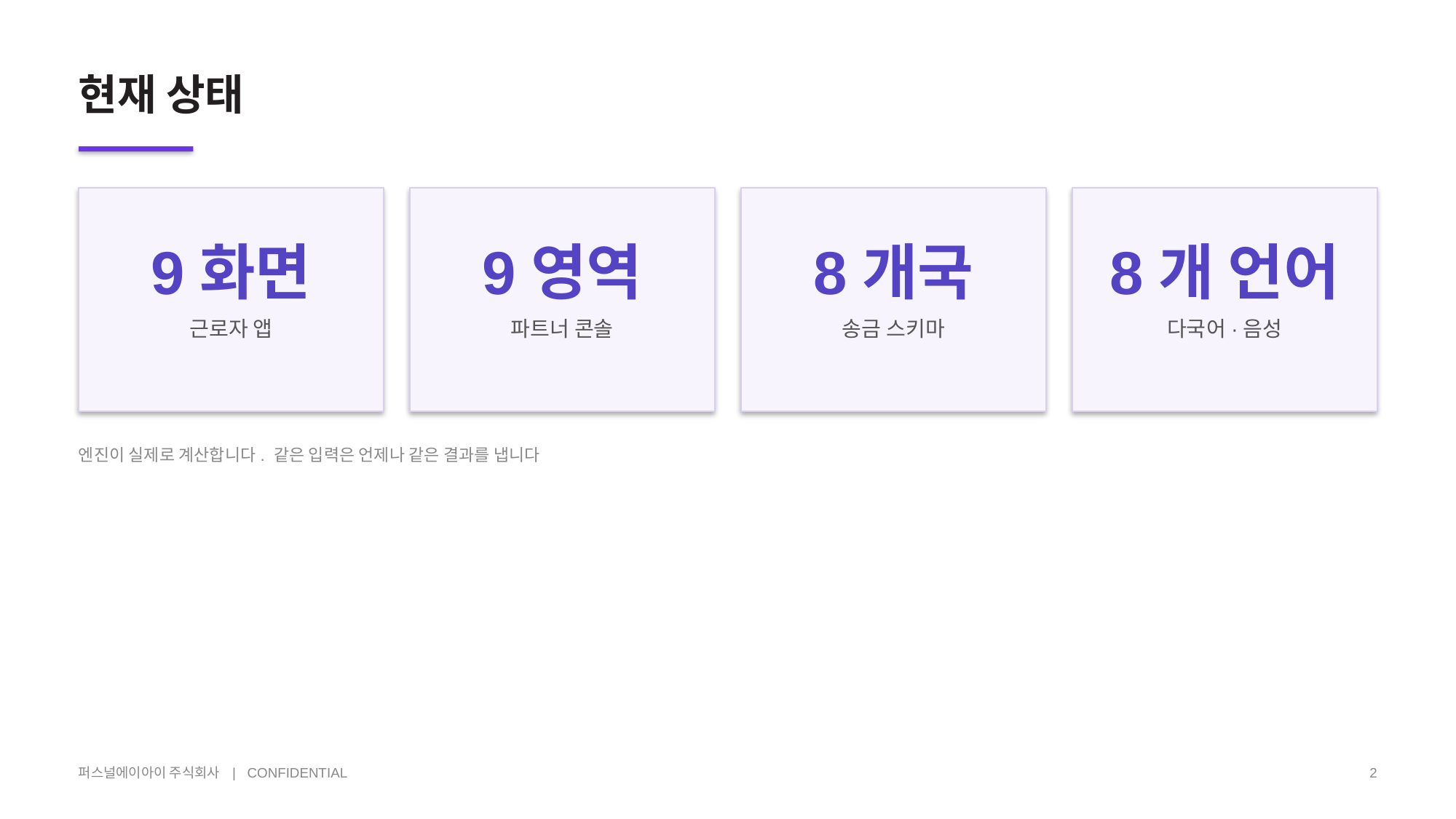

현재 상태

9화면
근로자 앱
9영역
파트너 콘솔
8개국
송금 스키마
8개 언어
다국어·음성
엔진이 실제로 계산합니다. 같은 입력은 언제나 같은 결과를 냅니다
퍼스널에이아이 주식회사   |   CONFIDENTIAL
2